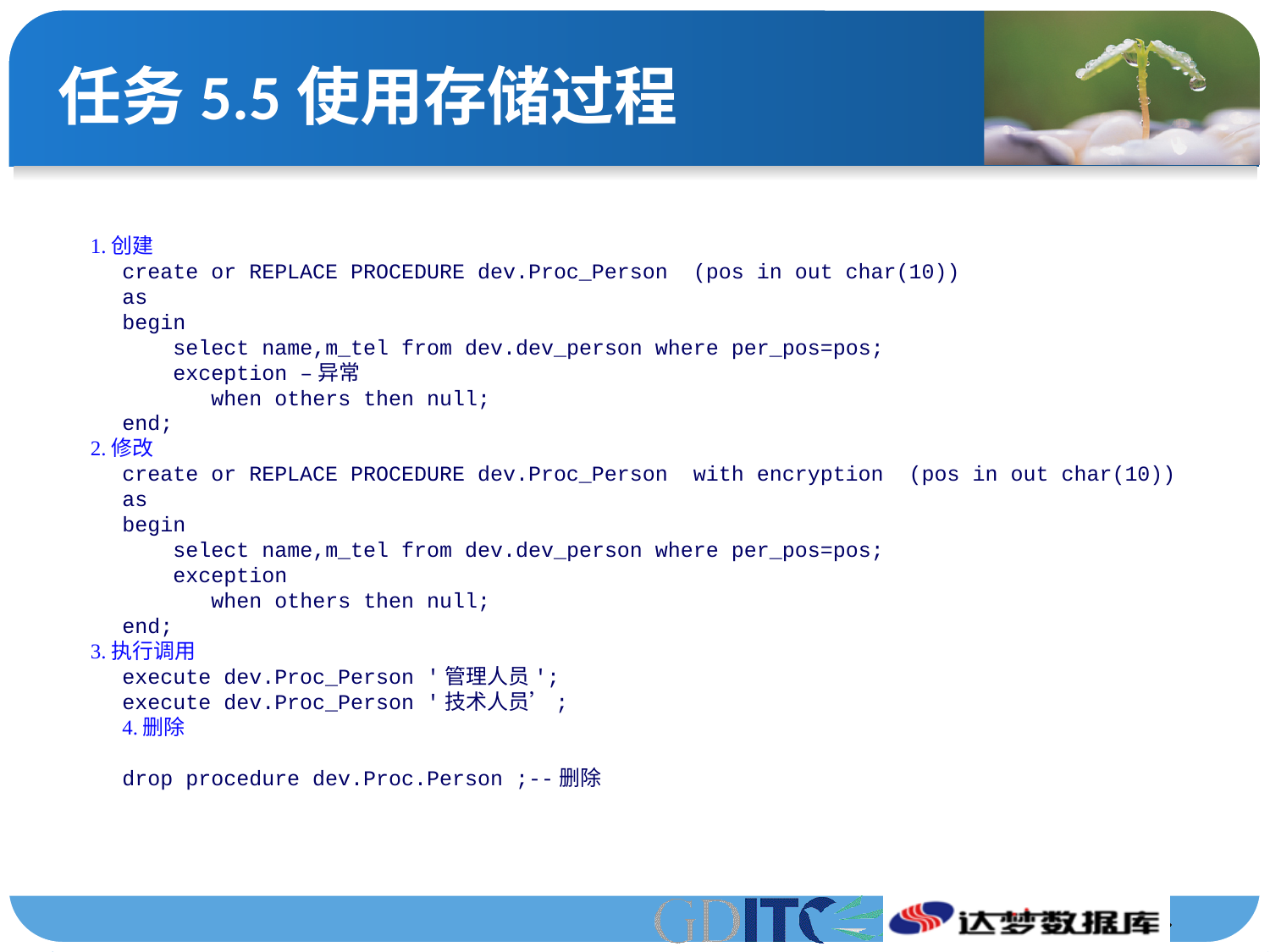

# 任务5.5使用存储过程
1.创建
create or REPLACE PROCEDURE dev.Proc_Person  (pos in out char(10))
as
begin
    select name,m_tel from dev.dev_person where per_pos=pos;
    exception –异常
       when others then null;
end;
2.修改
create or REPLACE PROCEDURE dev.Proc_Person  with encryption  (pos in out char(10))
as
begin
    select name,m_tel from dev.dev_person where per_pos=pos;
    exception
       when others then null;
end;
3.执行调用
execute dev.Proc_Person '管理人员';
execute dev.Proc_Person '技术人员’;
4.删除

drop procedure dev.Proc.Person ;--删除